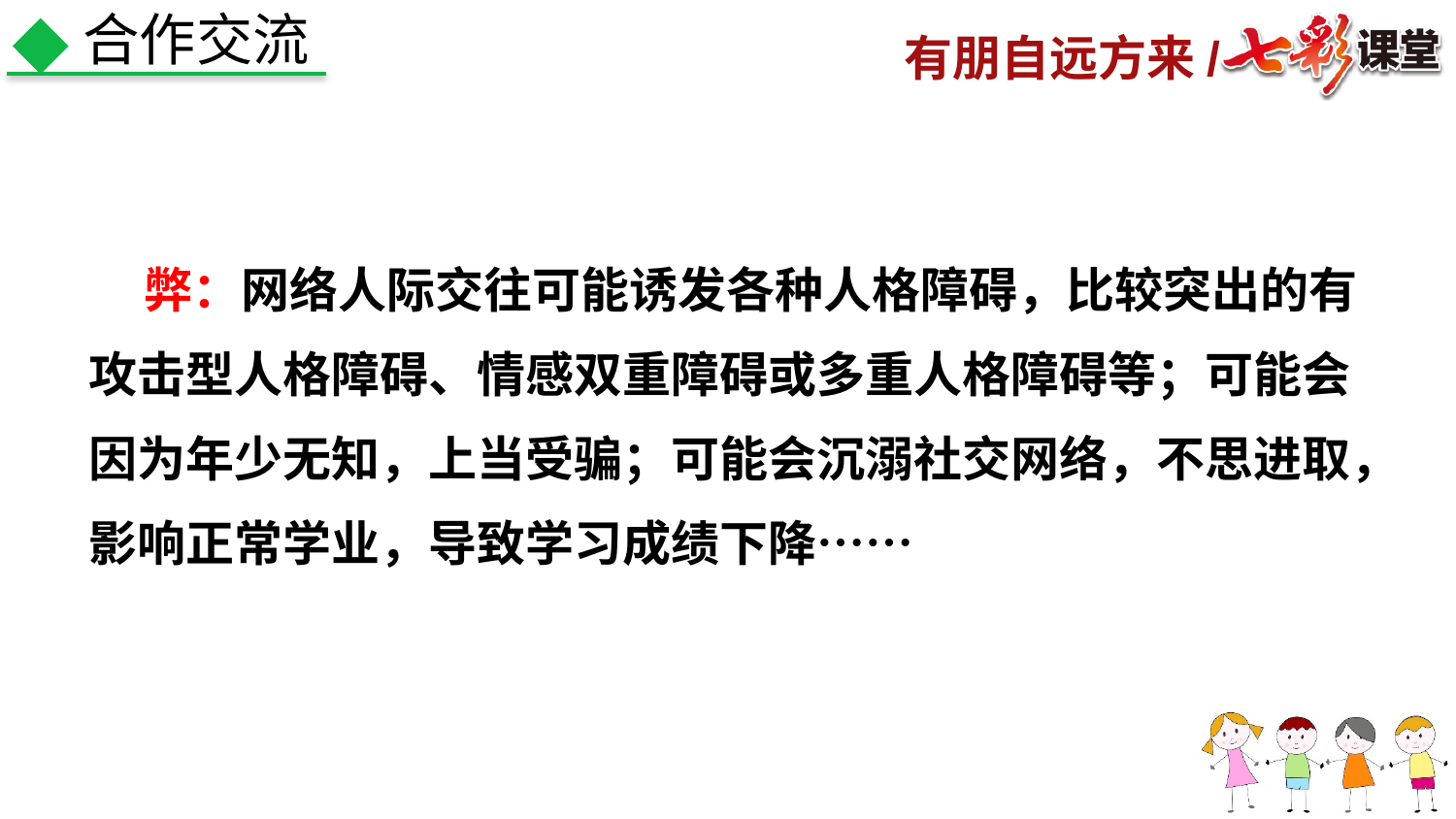

合作交流

    弊：网络人际交往可能诱发各种人格障碍，比较突出的有攻击型人格障碍、情感双重障碍或多重人格障碍等；可能会因为年少无知，上当受骗；可能会沉溺社交网络，不思进取，影响正常学业，导致学习成绩下降……